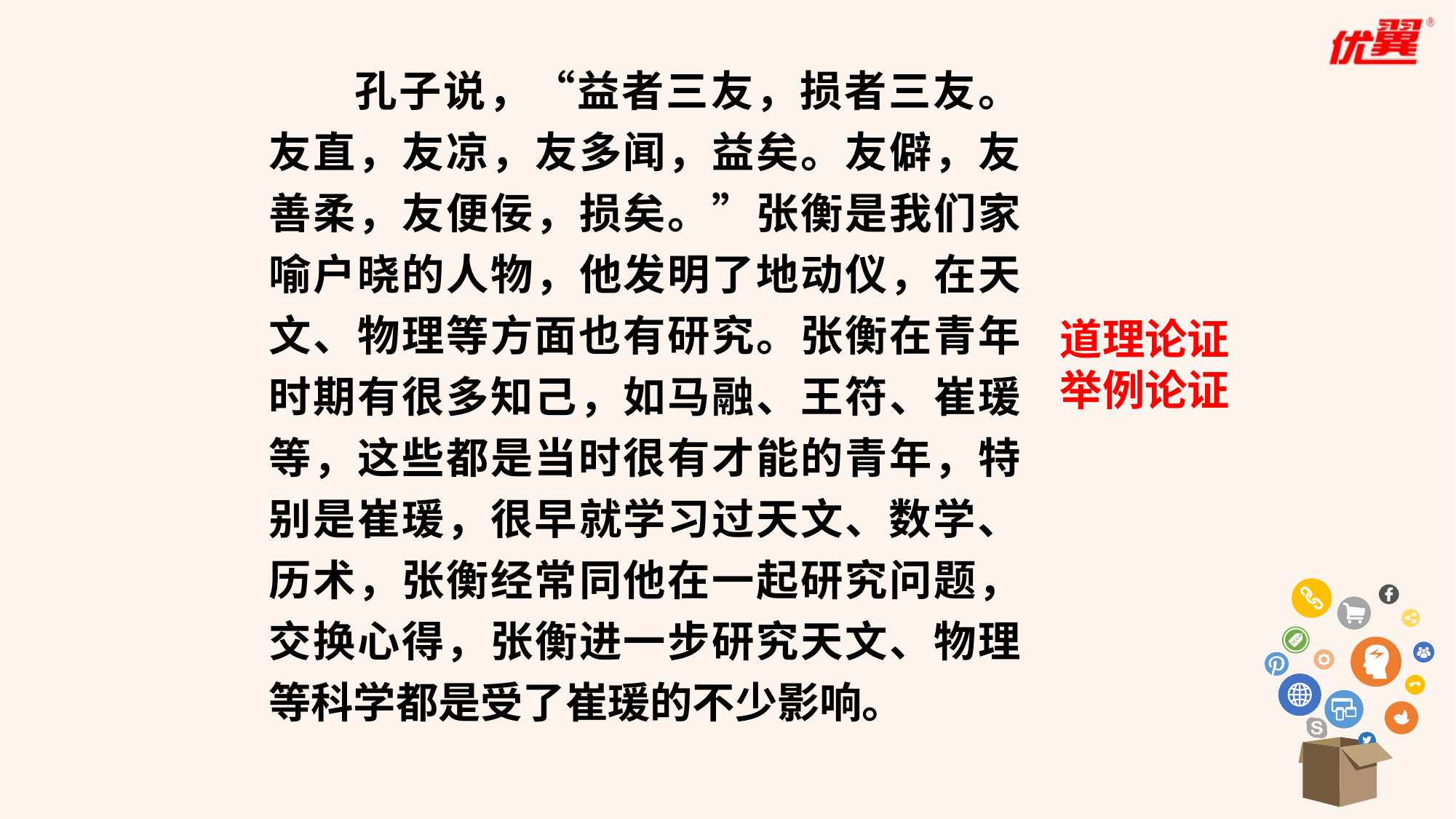

孔子说，“益者三友，损者三友。友直，友凉，友多闻，益矣。友僻，友善柔，友便佞，损矣。”张衡是我们家喻户晓的人物，他发明了地动仪，在天文、物理等方面也有研究。张衡在青年时期有很多知己，如马融、王符、崔瑗等，这些都是当时很有才能的青年，特别是崔瑗，很早就学习过天文、数学、历术，张衡经常同他在一起研究问题，交换心得，张衡进一步研究天文、物理等科学都是受了崔瑗的不少影响。
道理论证
举例论证